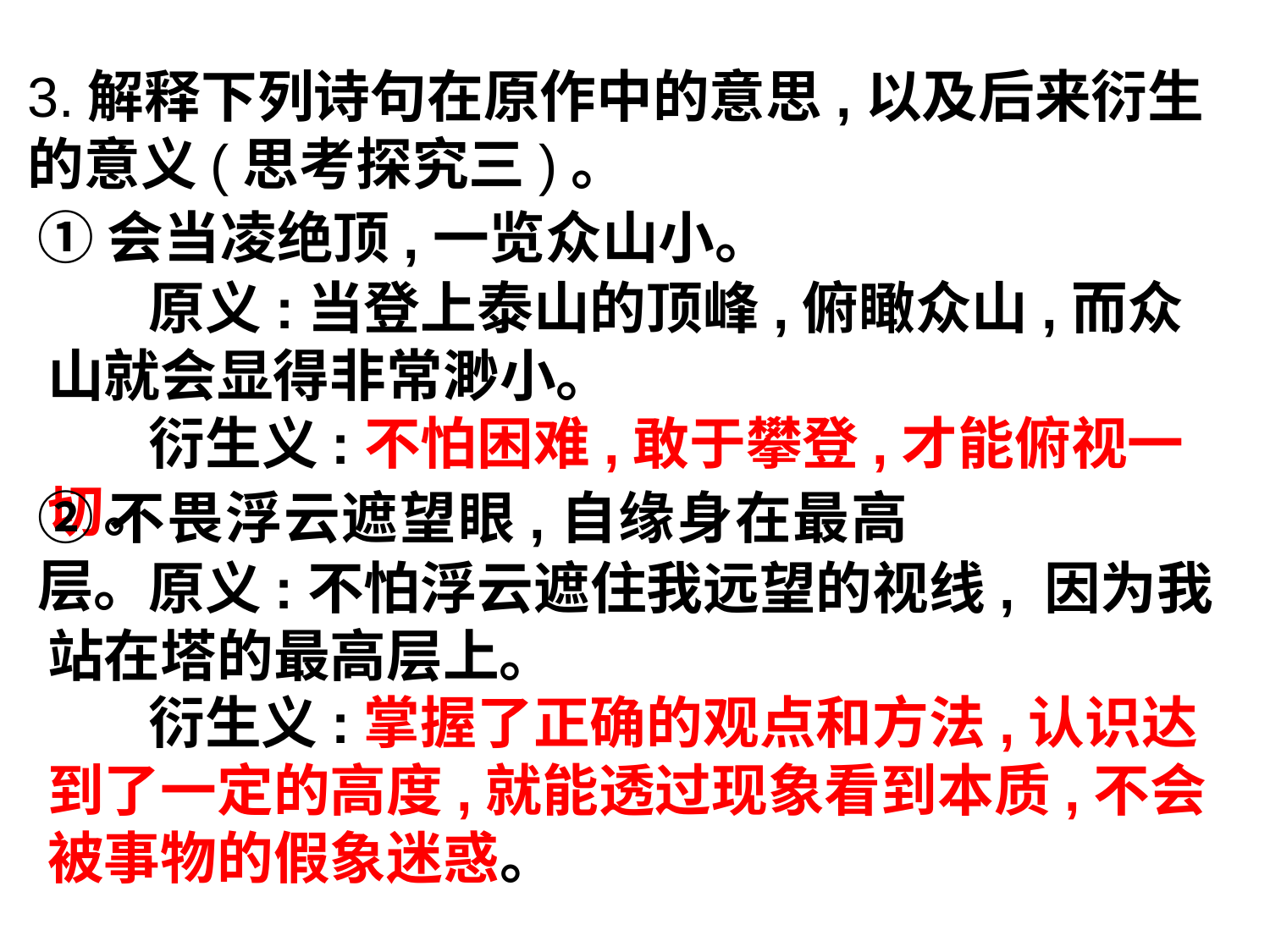

3.解释下列诗句在原作中的意思,以及后来衍生的意义(思考探究三)。
①会当凌绝顶,一览众山小。
 原义:当登上泰山的顶峰,俯瞰众山,而众山就会显得非常渺小。
 衍生义:不怕困难,敢于攀登,才能俯视一切。
②不畏浮云遮望眼,自缘身在最高层。
 原义:不怕浮云遮住我远望的视线, 因为我站在塔的最高层上。
 衍生义:掌握了正确的观点和方法,认识达到了一定的高度,就能透过现象看到本质,不会被事物的假象迷惑。